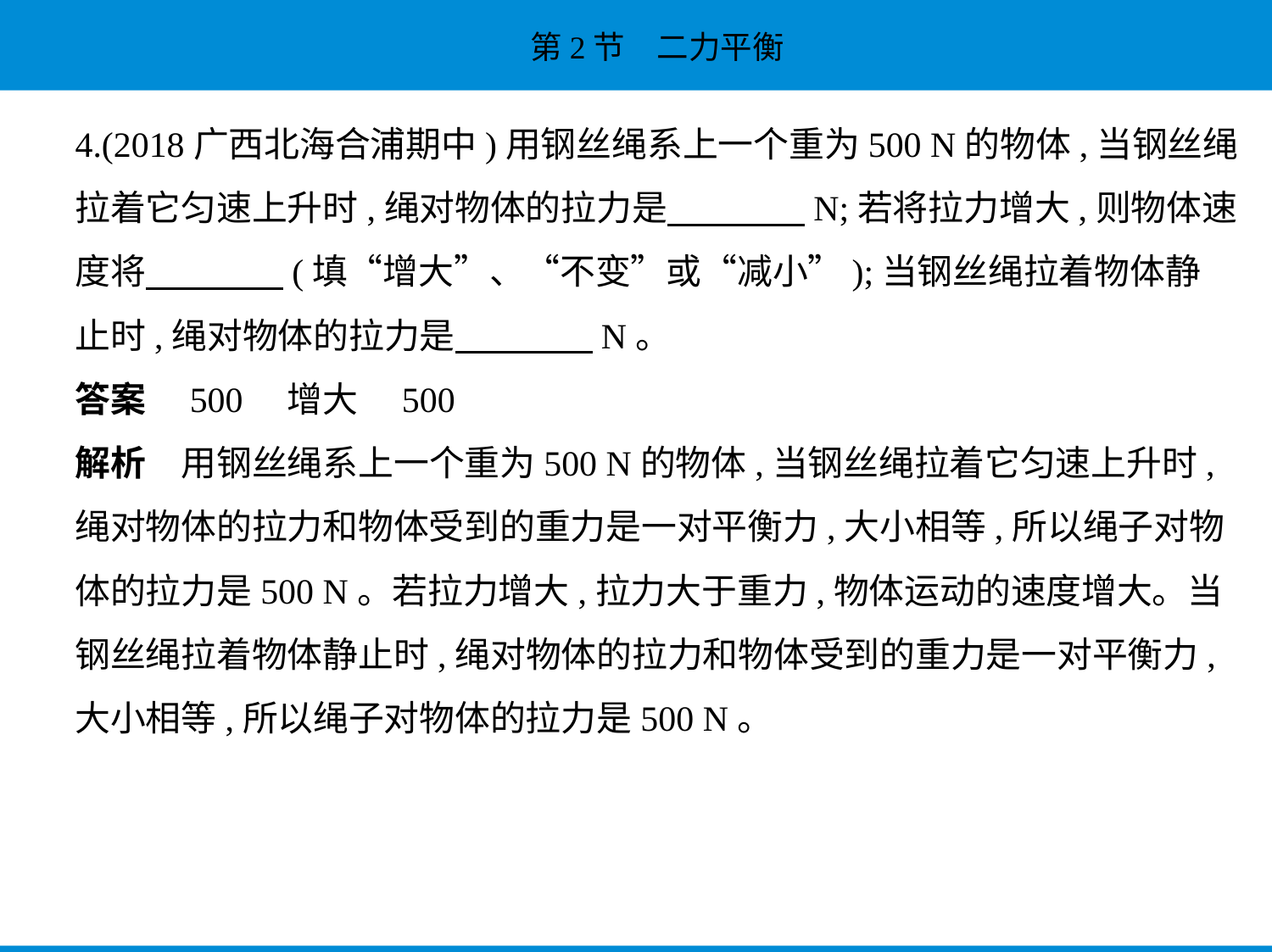

4.(2018广西北海合浦期中)用钢丝绳系上一个重为500 N的物体,当钢丝绳
拉着它匀速上升时,绳对物体的拉力是　　　    N;若将拉力增大,则物体速
度将　　　    (填“增大”、“不变”或“减小”);当钢丝绳拉着物体静
止时,绳对物体的拉力是　　　    N。
答案　500　增大　500
解析　用钢丝绳系上一个重为500 N的物体,当钢丝绳拉着它匀速上升时,
绳对物体的拉力和物体受到的重力是一对平衡力,大小相等,所以绳子对物
体的拉力是500 N。若拉力增大,拉力大于重力,物体运动的速度增大。当
钢丝绳拉着物体静止时,绳对物体的拉力和物体受到的重力是一对平衡力,
大小相等,所以绳子对物体的拉力是500 N。